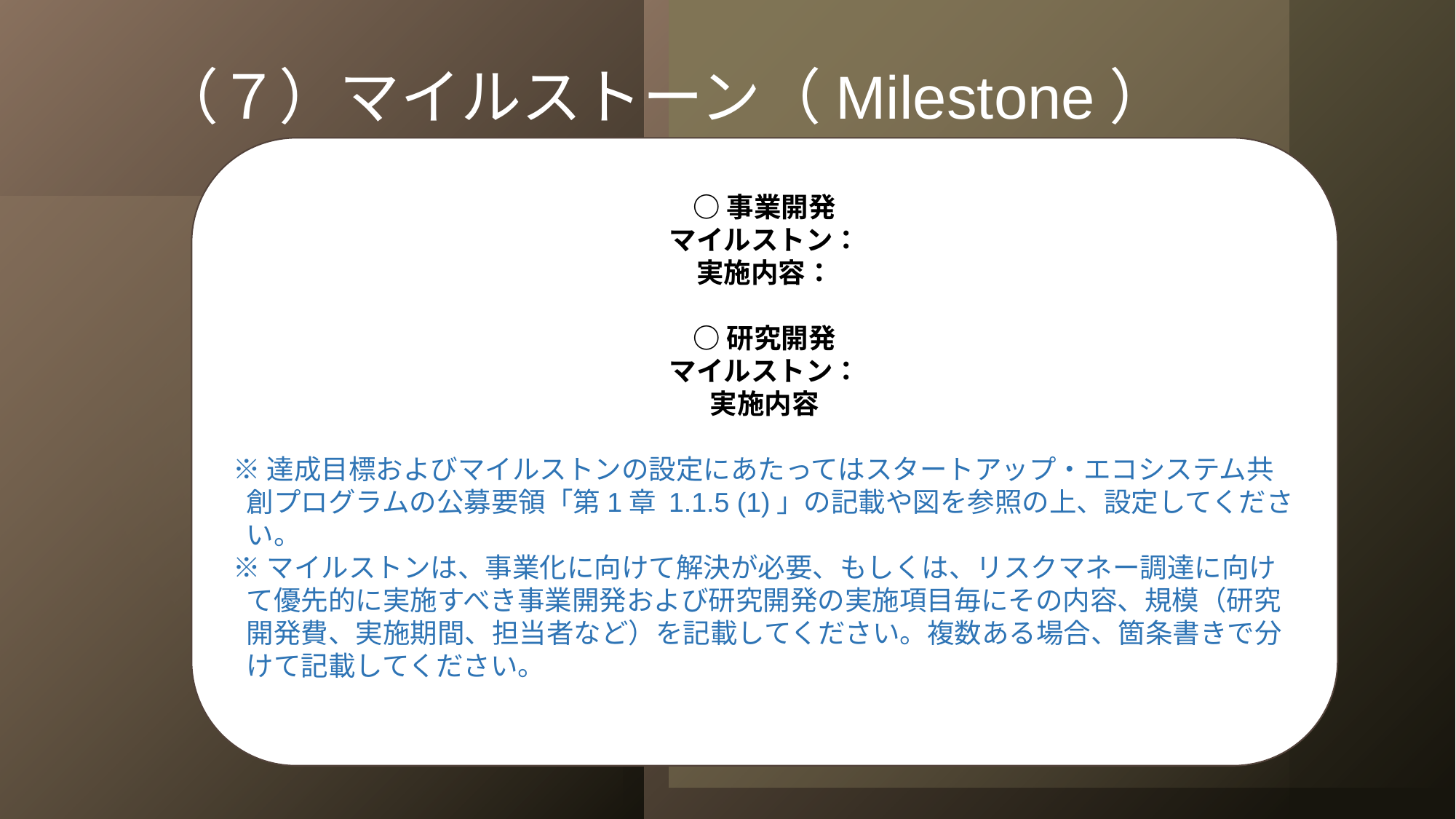

（７）マイルストーン（Milestone）
○事業開発
マイルストン：
実施内容：

○研究開発
マイルストン：
実施内容

※達成目標およびマイルストンの設定にあたってはスタートアップ・エコシステム共創プログラムの公募要領「第1章 1.1.5 (1)」の記載や図を参照の上、設定してください。
※マイルストンは、事業化に向けて解決が必要、もしくは、リスクマネー調達に向けて優先的に実施すべき事業開発および研究開発の実施項目毎にその内容、規模（研究開発費、実施期間、担当者など）を記載してください。複数ある場合、箇条書きで分けて記載してください。